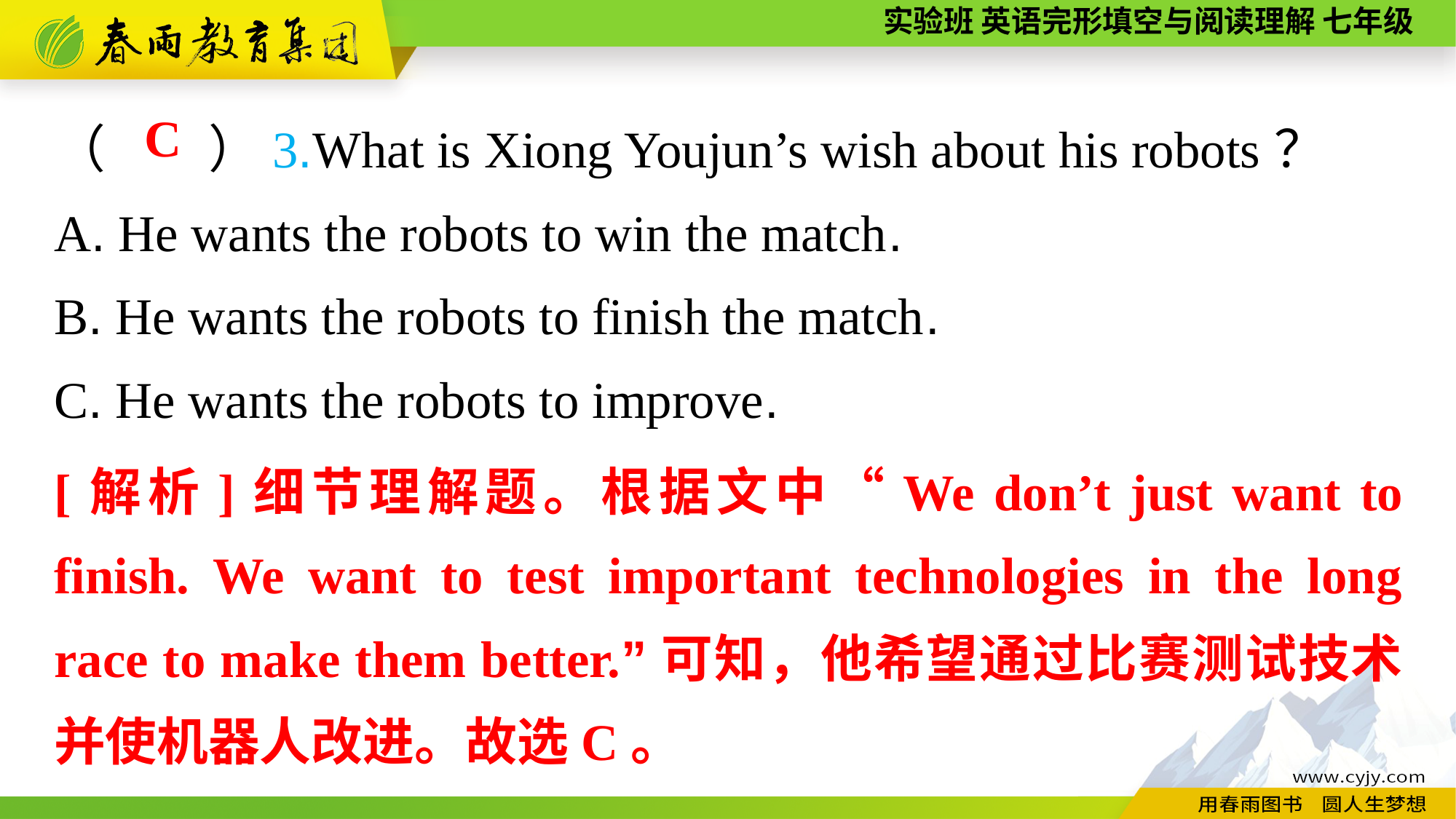

（　　）3.What is Xiong Youjun’s wish about his robots？
A. He wants the robots to win the match.
B. He wants the robots to finish the match.
C. He wants the robots to improve.
C
[解析]细节理解题。根据文中“We don’t just want to finish. We want to test important technologies in the long race to make them better.”可知，他希望通过比赛测试技术并使机器人改进。故选C。